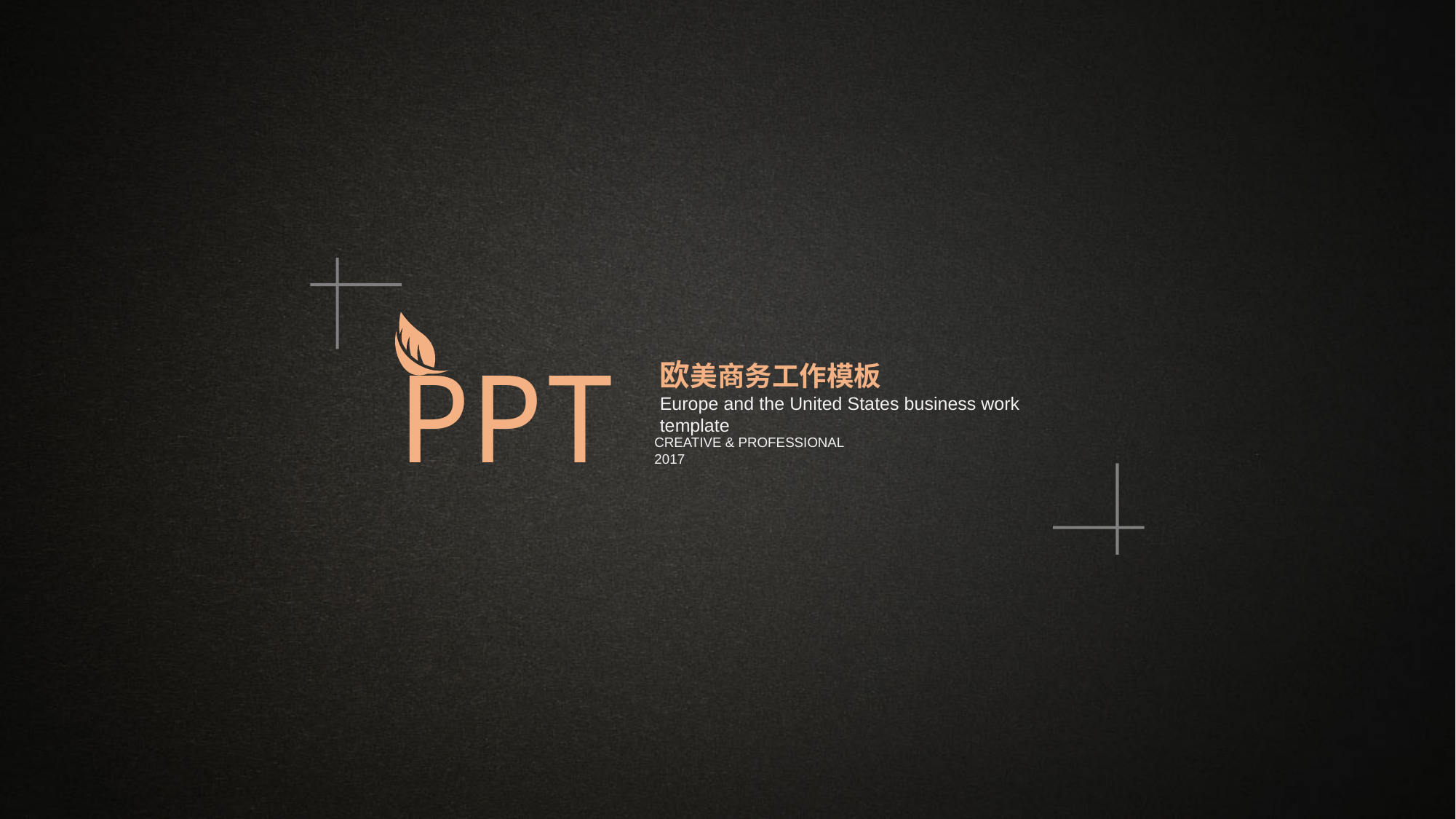

PPT
欧美商务工作模板
Europe and the United States business work template
CREATIVE & PROFESSIONAL
2017